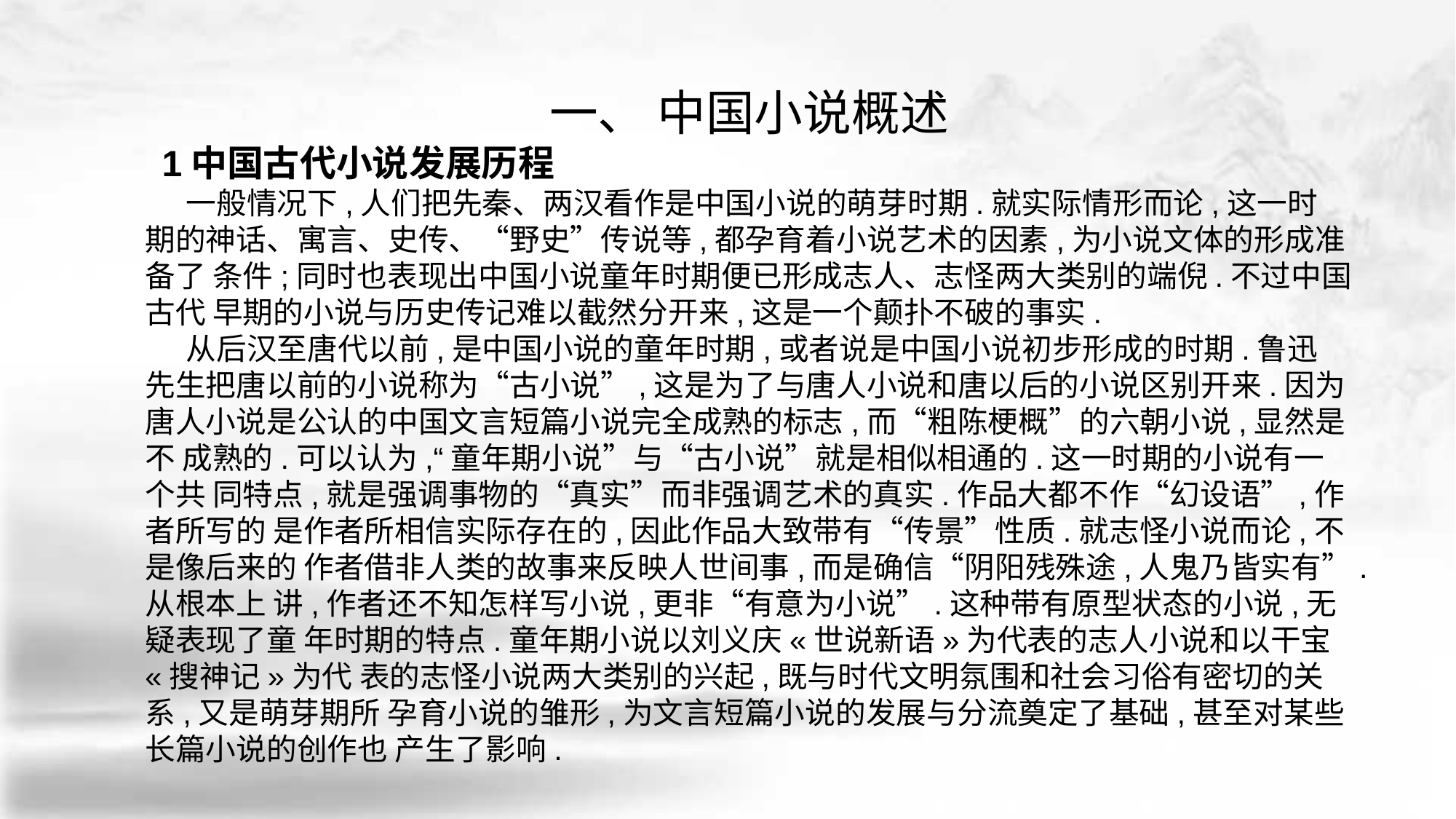

一、 中国小说概述
  1中国古代小说发展历程
     一般情况下,人们把先秦、两汉看作是中国小说的萌芽时期.就实际情形而论,这一时 期的神话、寓言、史传、“野史”传说等,都孕育着小说艺术的因素,为小说文体的形成准备了 条件;同时也表现出中国小说童年时期便已形成志人、志怪两大类别的端倪.不过中国古代 早期的小说与历史传记难以截然分开来,这是一个颠扑不破的事实.
     从后汉至唐代以前,是中国小说的童年时期,或者说是中国小说初步形成的时期.鲁迅 先生把唐以前的小说称为“古小说”,这是为了与唐人小说和唐以后的小说区别开来.因为 唐人小说是公认的中国文言短篇小说完全成熟的标志,而“粗陈梗概”的六朝小说,显然是不 成熟的.可以认为,“童年期小说”与“古小说”就是相似相通的.这一时期的小说有一个共 同特点,就是强调事物的“真实”而非强调艺术的真实.作品大都不作“幻设语”,作者所写的 是作者所相信实际存在的,因此作品大致带有“传景”性质.就志怪小说而论,不是像后来的 作者借非人类的故事来反映人世间事,而是确信“阴阳残殊途,人鬼乃皆实有”.从根本上 讲,作者还不知怎样写小说,更非“有意为小说”.这种带有原型状态的小说,无疑表现了童 年时期的特点.童年期小说以刘义庆«世说新语»为代表的志人小说和以干宝«搜神记»为代 表的志怪小说两大类别的兴起,既与时代文明氛围和社会习俗有密切的关系,又是萌芽期所 孕育小说的雏形,为文言短篇小说的发展与分流奠定了基础,甚至对某些长篇小说的创作也 产生了影响.